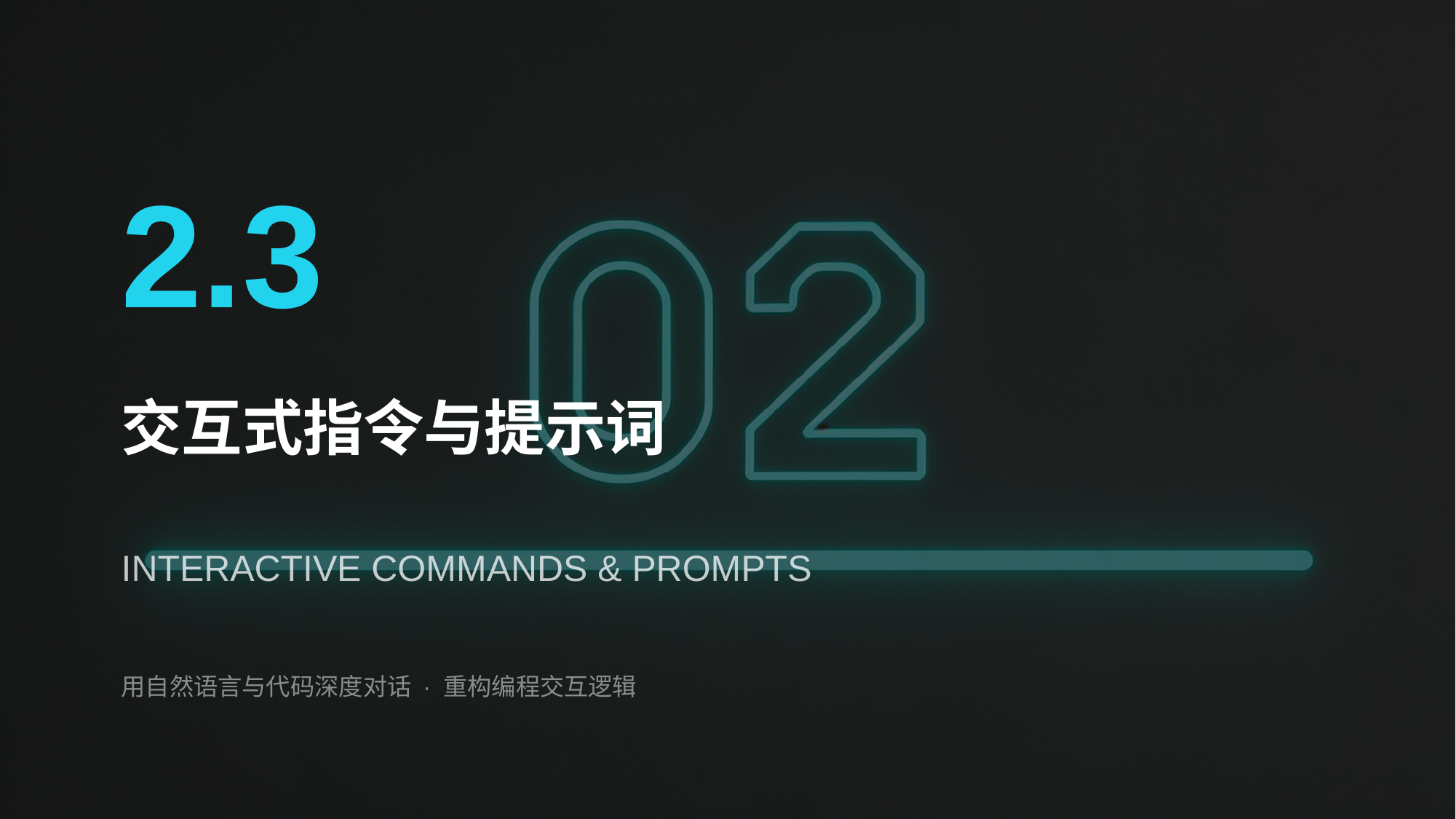

2.3
交互式指令与提示词
INTERACTIVE COMMANDS & PROMPTS
用自然语言与代码深度对话 · 重构编程交互逻辑